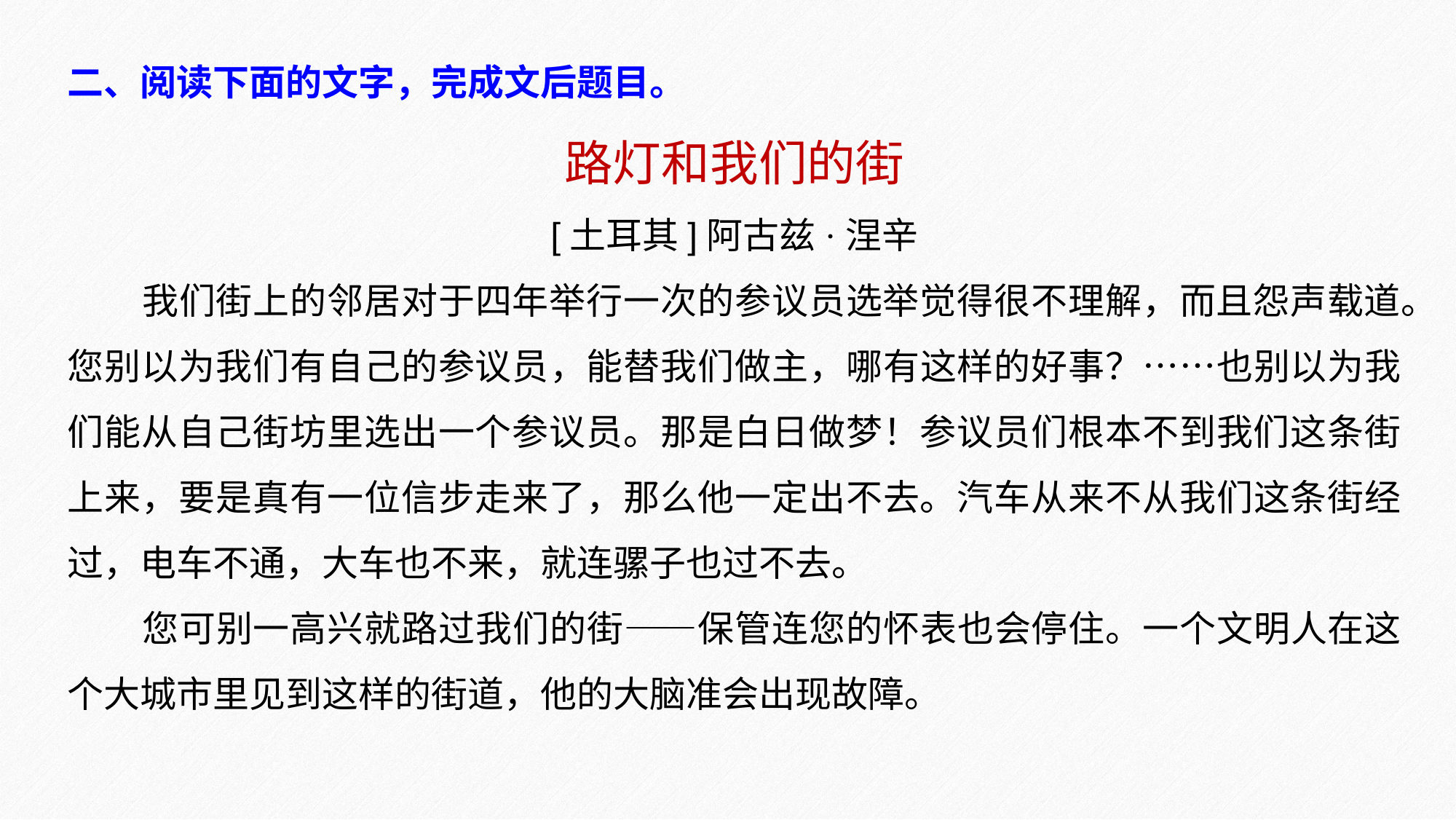

二、阅读下面的文字，完成文后题目。
路灯和我们的街
[土耳其]阿古兹·涅辛
我们街上的邻居对于四年举行一次的参议员选举觉得很不理解，而且怨声载道。您别以为我们有自己的参议员，能替我们做主，哪有这样的好事？……也别以为我们能从自己街坊里选出一个参议员。那是白日做梦！参议员们根本不到我们这条街上来，要是真有一位信步走来了，那么他一定出不去。汽车从来不从我们这条街经过，电车不通，大车也不来，就连骡子也过不去。
您可别一高兴就路过我们的街——保管连您的怀表也会停住。一个文明人在这个大城市里见到这样的街道，他的大脑准会出现故障。